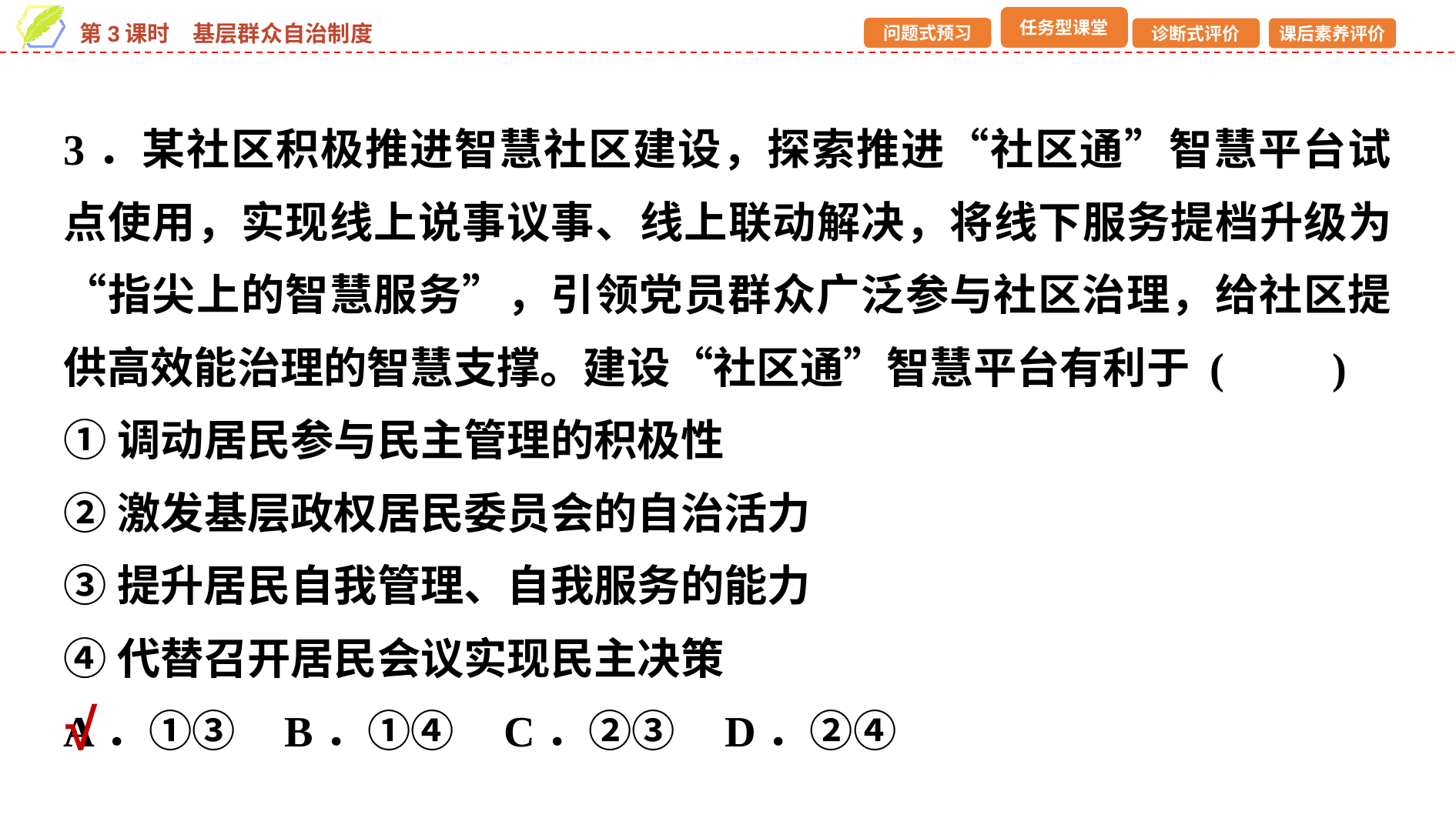

3．某社区积极推进智慧社区建设，探索推进“社区通”智慧平台试点使用，实现线上说事议事、线上联动解决，将线下服务提档升级为“指尖上的智慧服务”，引领党员群众广泛参与社区治理，给社区提供高效能治理的智慧支撑。建设“社区通”智慧平台有利于 (　　)
①调动居民参与民主管理的积极性
②激发基层政权居民委员会的自治活力
③提升居民自我管理、自我服务的能力
④代替召开居民会议实现民主决策
A．①③    B．①④    C．②③    D．②④
√